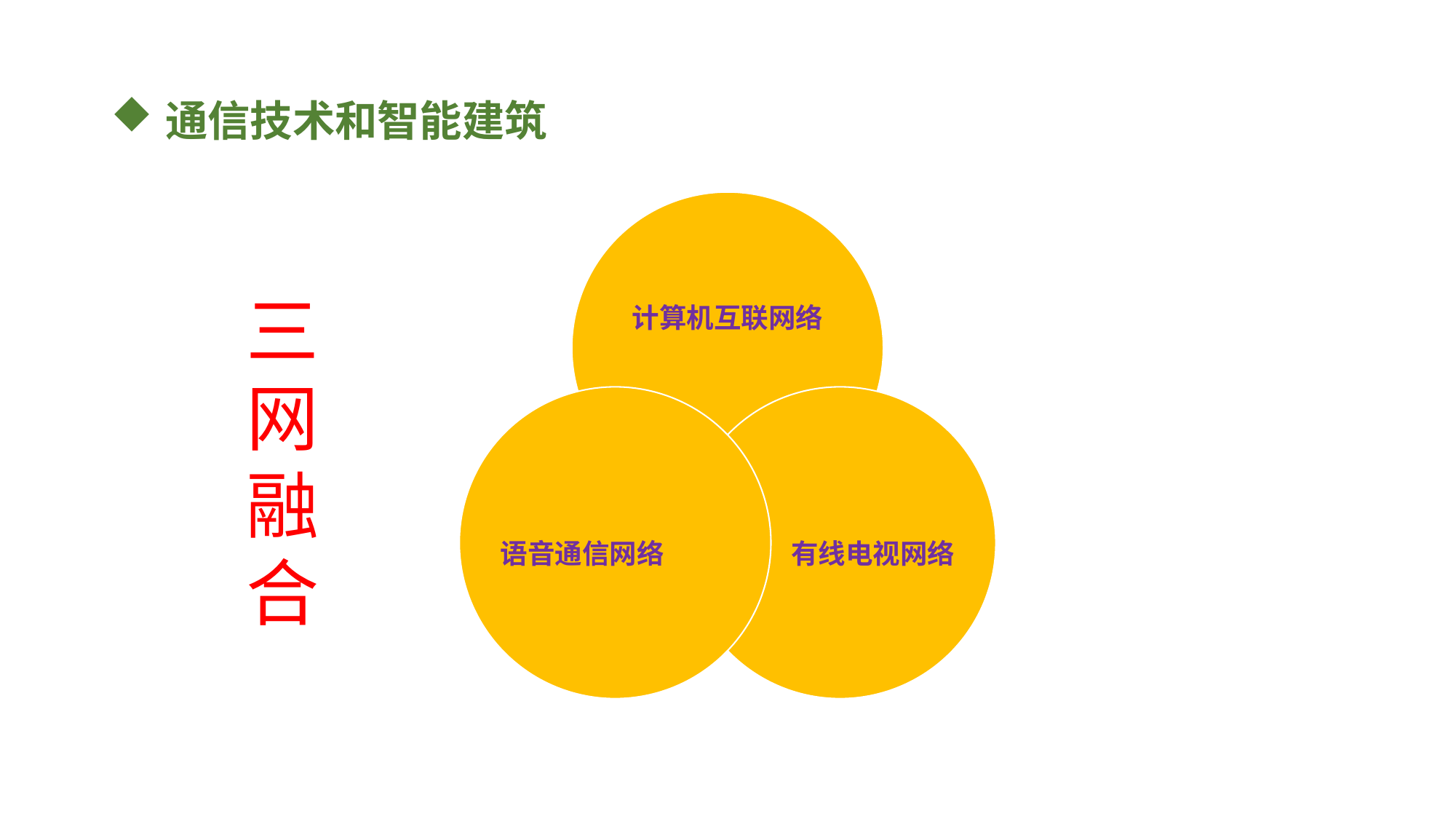

# 通信技术和智能建筑
计算机互联网络
有线电视网络
语音通信网络
三网融合